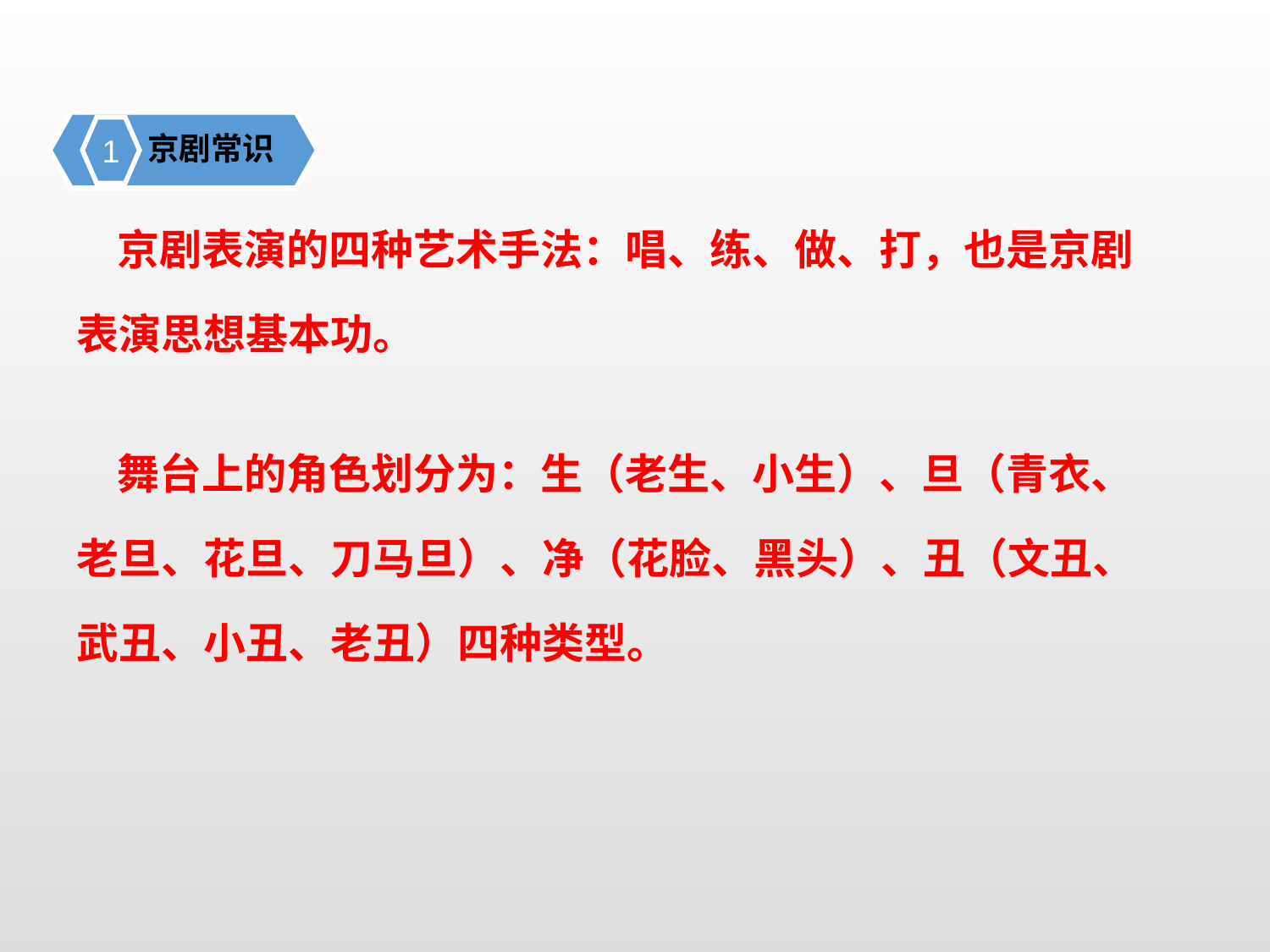

京剧常识
1
    京剧表演的四种艺术手法：唱、练、做、打，也是京剧表演思想基本功。
    舞台上的角色划分为：生（老生、小生）、旦（青衣、老旦、花旦、刀马旦）、净（花脸、黑头）、丑（文丑、武丑、小丑、老丑）四种类型。